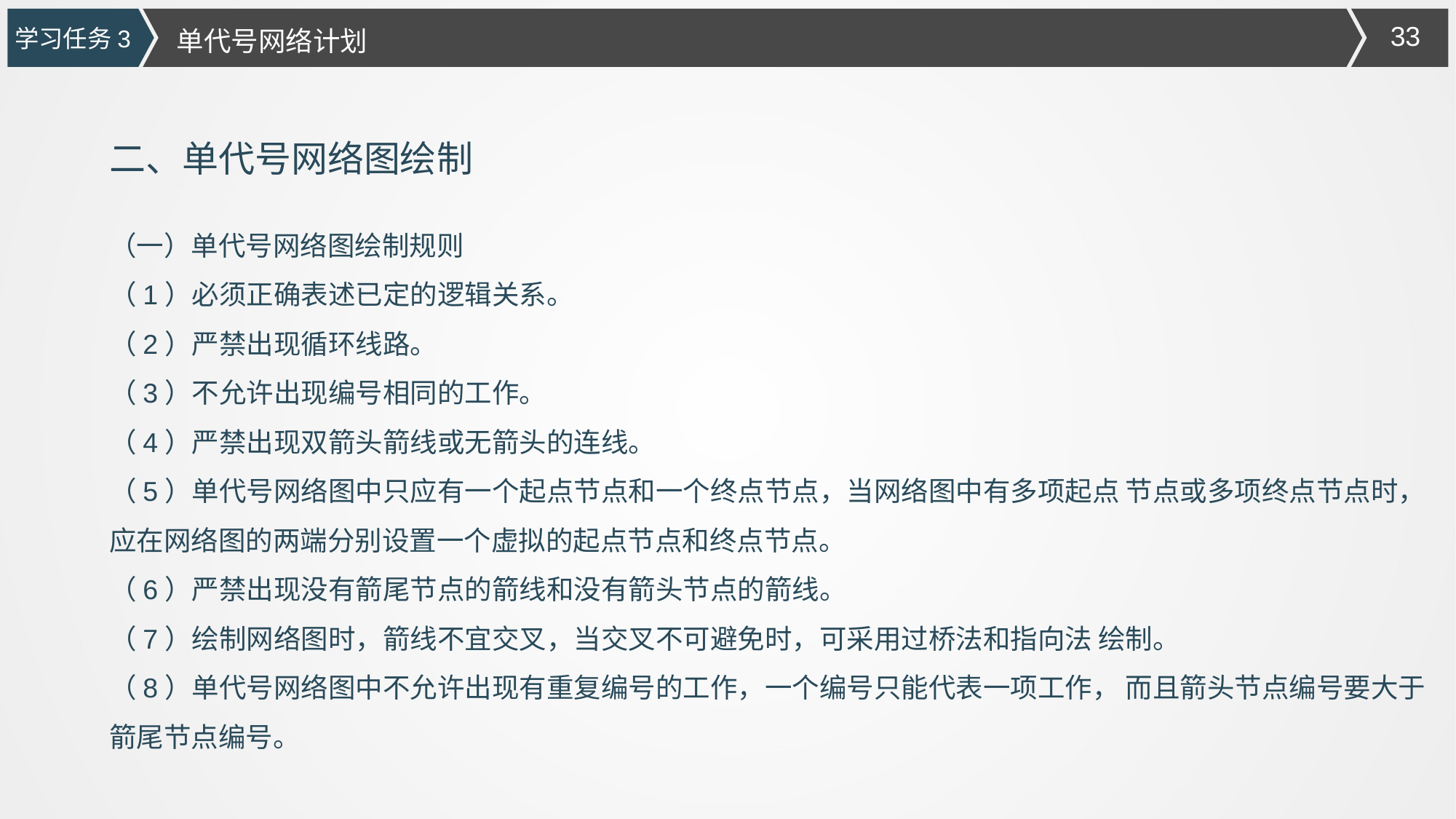

学习任务3
单代号网络计划
二、单代号网络图绘制
（一）单代号网络图绘制规则
（1）必须正确表述已定的逻辑关系。
（2）严禁出现循环线路。
（3）不允许出现编号相同的工作。
（4）严禁出现双箭头箭线或无箭头的连线。
（5）单代号网络图中只应有一个起点节点和一个终点节点，当网络图中有多项起点 节点或多项终点节点时，应在网络图的两端分别设置一个虚拟的起点节点和终点节点。
（6）严禁出现没有箭尾节点的箭线和没有箭头节点的箭线。
（7）绘制网络图时，箭线不宜交叉，当交叉不可避免时，可采用过桥法和指向法 绘制。
（8）单代号网络图中不允许出现有重复编号的工作，一个编号只能代表一项工作， 而且箭头节点编号要大于箭尾节点编号。